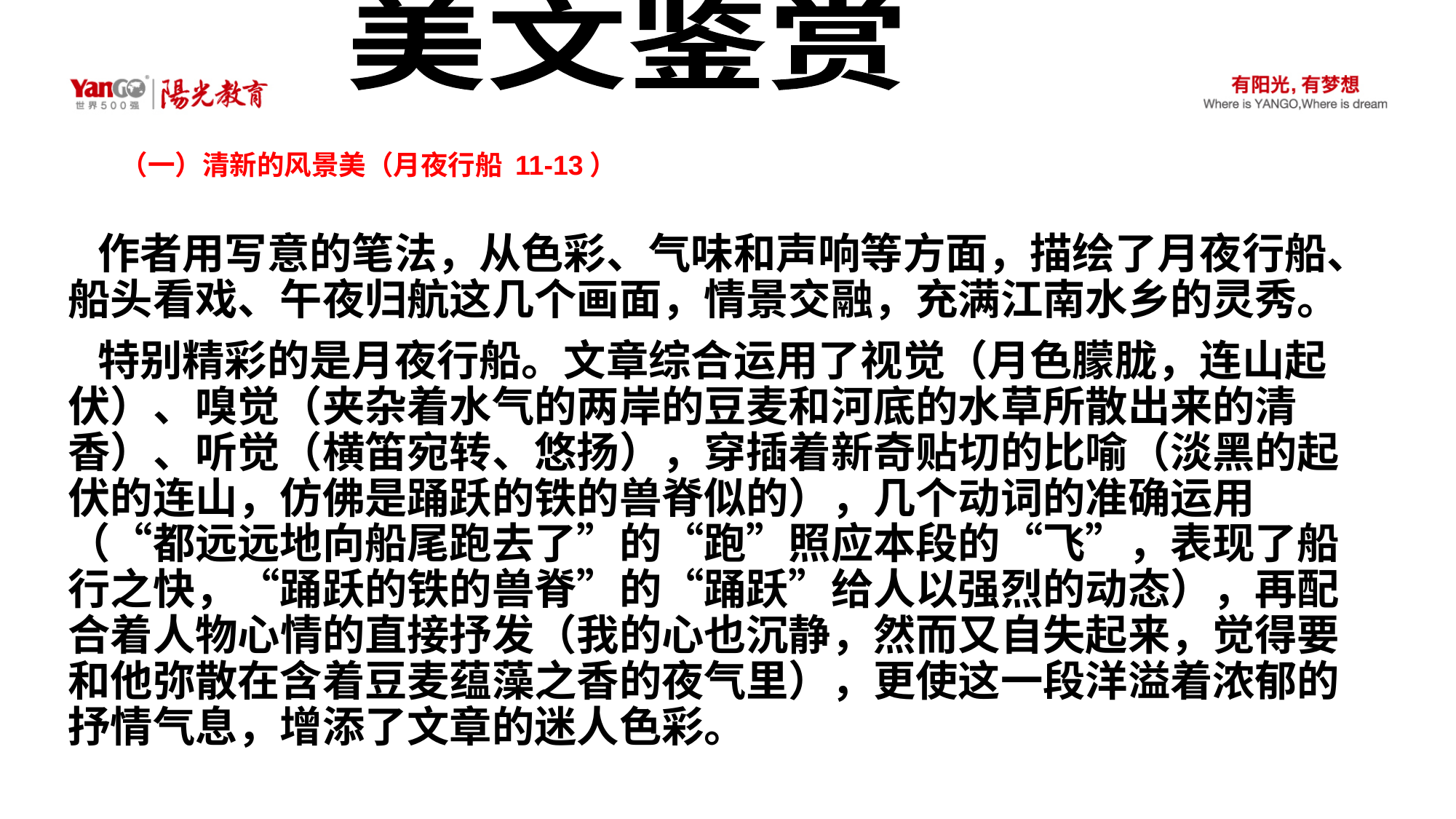

美文鉴赏
（一）清新的风景美（月夜行船 11-13）
  作者用写意的笔法，从色彩、气味和声响等方面，描绘了月夜行船、船头看戏、午夜归航这几个画面，情景交融，充满江南水乡的灵秀。
  特别精彩的是月夜行船。文章综合运用了视觉（月色朦胧，连山起伏）、嗅觉（夹杂着水气的两岸的豆麦和河底的水草所散出来的清香）、听觉（横笛宛转、悠扬），穿插着新奇贴切的比喻（淡黑的起伏的连山，仿佛是踊跃的铁的兽脊似的），几个动词的准确运用（“都远远地向船尾跑去了”的“跑”照应本段的“飞”，表现了船行之快，“踊跃的铁的兽脊”的“踊跃”给人以强烈的动态），再配合着人物心情的直接抒发（我的心也沉静，然而又自失起来，觉得要和他弥散在含着豆麦蕴藻之香的夜气里），更使这一段洋溢着浓郁的抒情气息，增添了文章的迷人色彩。